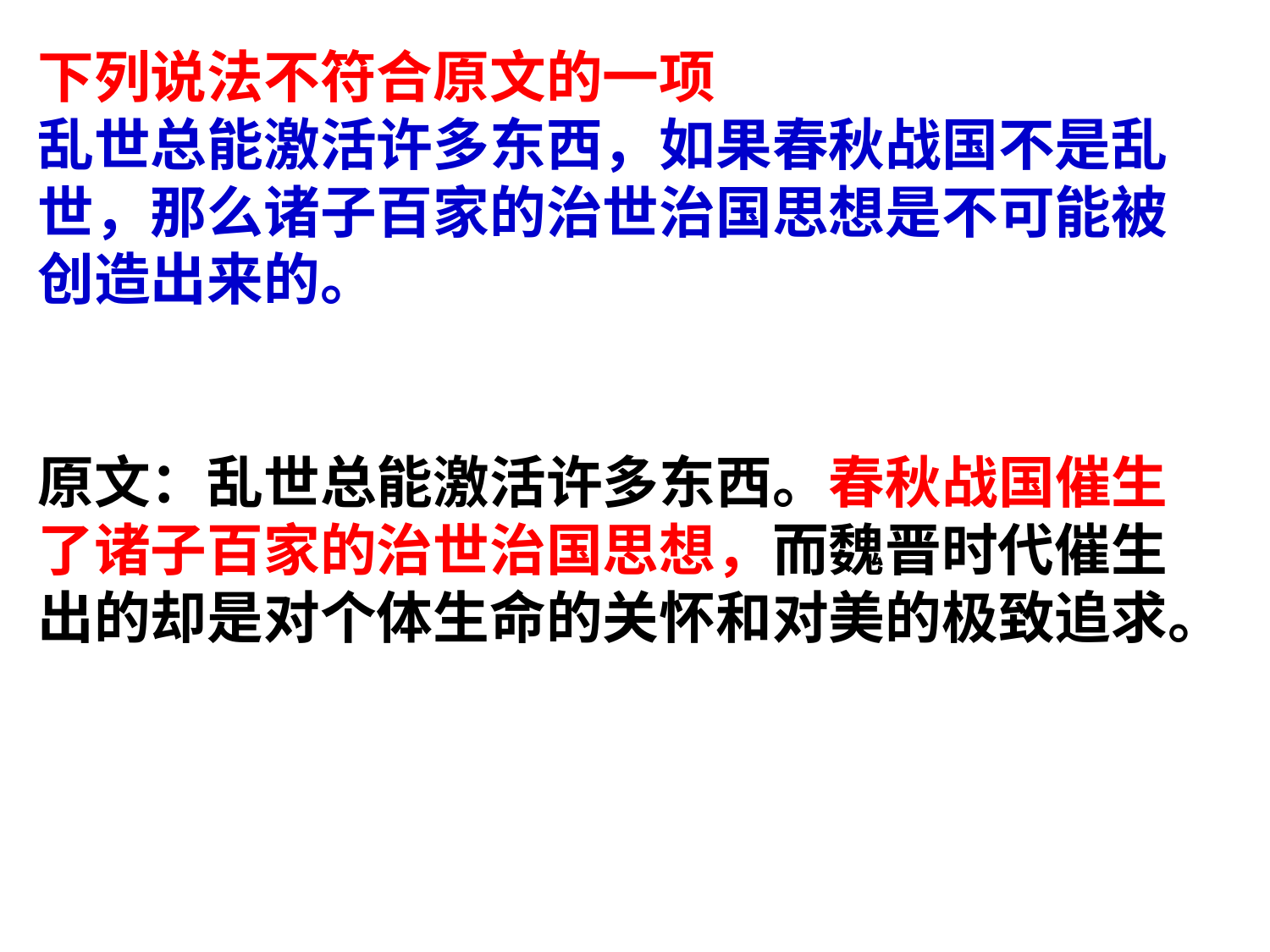

下列说法不符合原文的一项
乱世总能激活许多东西，如果春秋战国不是乱世，那么诸子百家的治世治国思想是不可能被创造出来的。

原文：乱世总能激活许多东西。春秋战国催生了诸子百家的治世治国思想，而魏晋时代催生出的却是对个体生命的关怀和对美的极致追求。